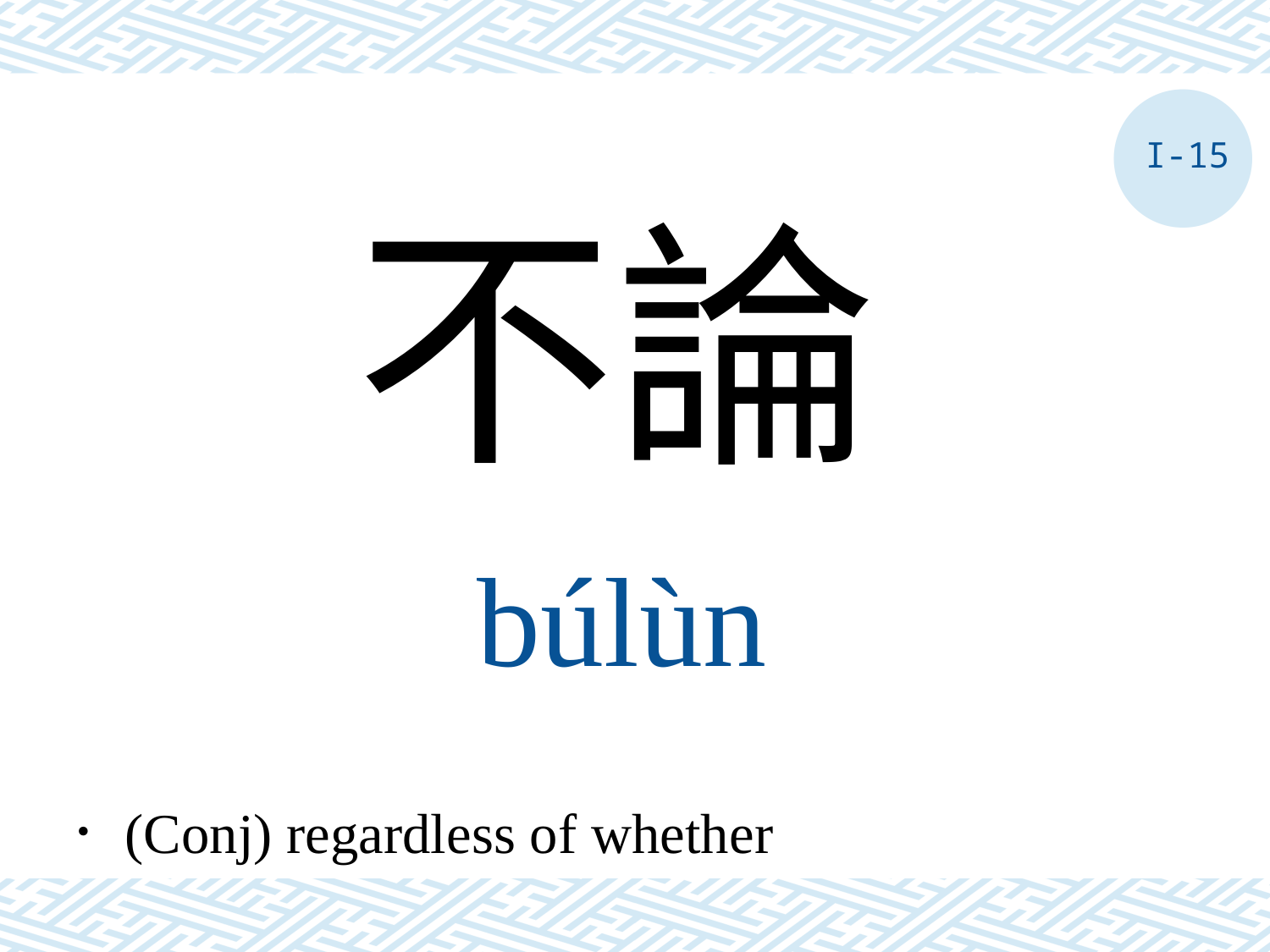

I-15

不論
búlùn
．(Conj) regardless of whether